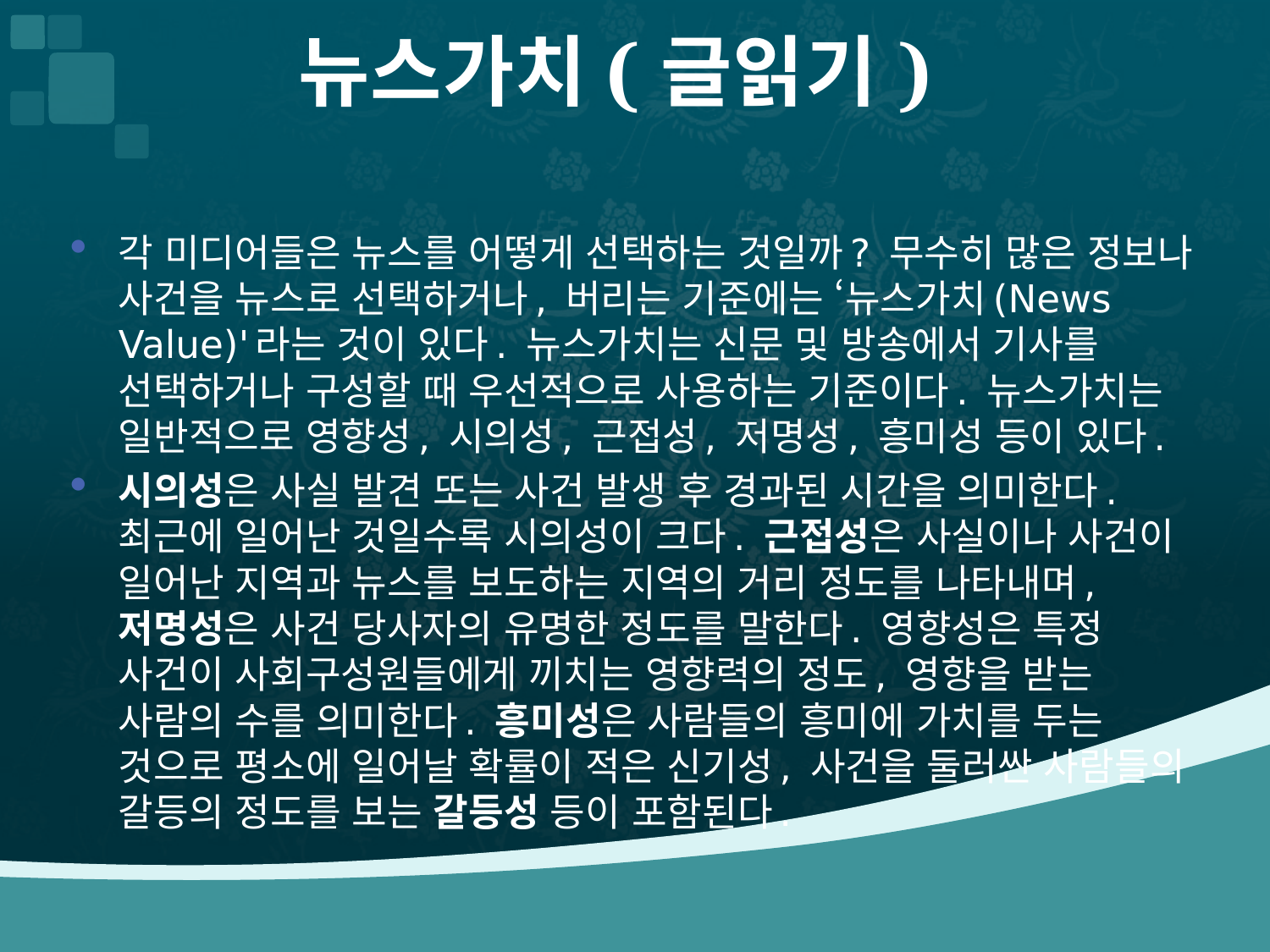

# 뉴스가치(글읽기)
각 미디어들은 뉴스를 어떻게 선택하는 것일까? 무수히 많은 정보나 사건을 뉴스로 선택하거나, 버리는 기준에는 ‘뉴스가치(News Value)'라는 것이 있다. 뉴스가치는 신문 및 방송에서 기사를 선택하거나 구성할 때 우선적으로 사용하는 기준이다. 뉴스가치는 일반적으로 영향성, 시의성, 근접성, 저명성, 흥미성 등이 있다.
시의성은 사실 발견 또는 사건 발생 후 경과된 시간을 의미한다. 최근에 일어난 것일수록 시의성이 크다. 근접성은 사실이나 사건이 일어난 지역과 뉴스를 보도하는 지역의 거리 정도를 나타내며, 저명성은 사건 당사자의 유명한 정도를 말한다. 영향성은 특정 사건이 사회구성원들에게 끼치는 영향력의 정도, 영향을 받는 사람의 수를 의미한다. 흥미성은 사람들의 흥미에 가치를 두는 것으로 평소에 일어날 확률이 적은 신기성, 사건을 둘러싼 사람들의 갈등의 정도를 보는 갈등성 등이 포함된다.